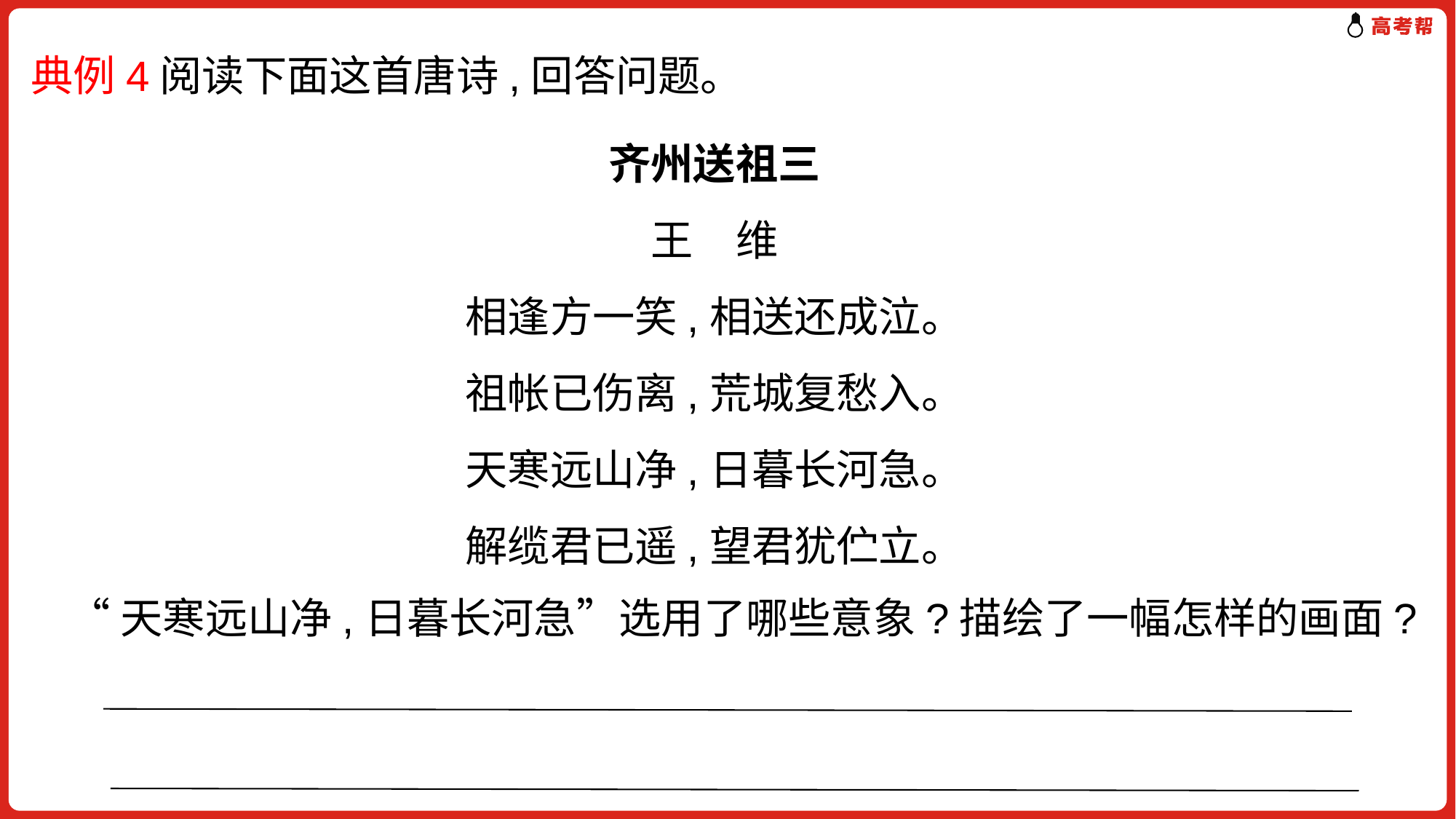

典例4阅读下面这首唐诗,回答问题。
齐州送祖三
王　维
相逢方一笑,相送还成泣。
祖帐已伤离,荒城复愁入。
天寒远山净,日暮长河急。
解缆君已遥,望君犹伫立。
“天寒远山净,日暮长河急”选用了哪些意象?描绘了一幅怎样的画面?